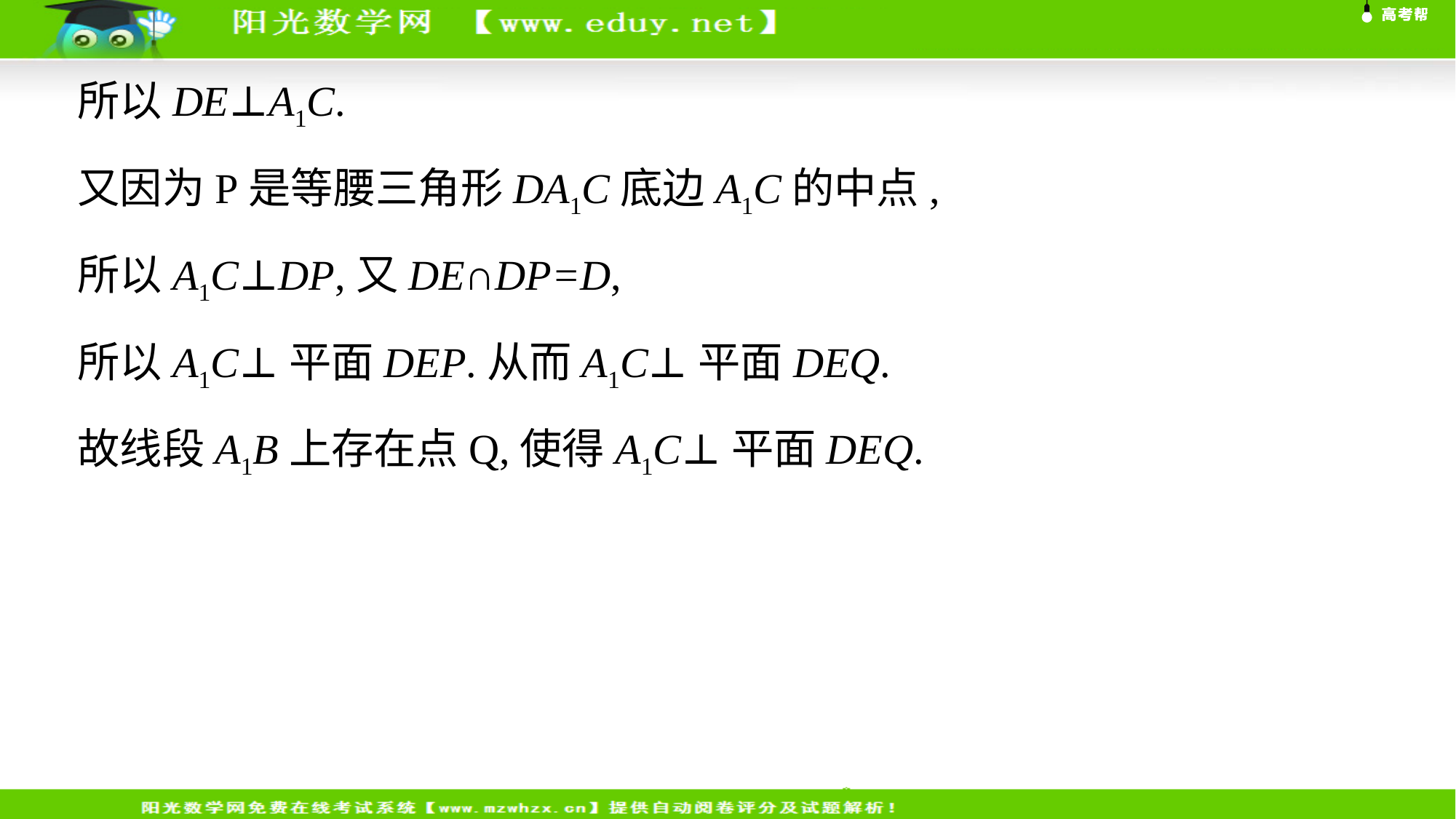

所以DE⊥A1C.
又因为P是等腰三角形DA1C底边A1C的中点,
所以A1C⊥DP,又DE∩DP=D,
所以A1C⊥平面DEP.从而A1C⊥平面DEQ.
故线段A1B上存在点Q,使得A1C⊥平面DEQ.